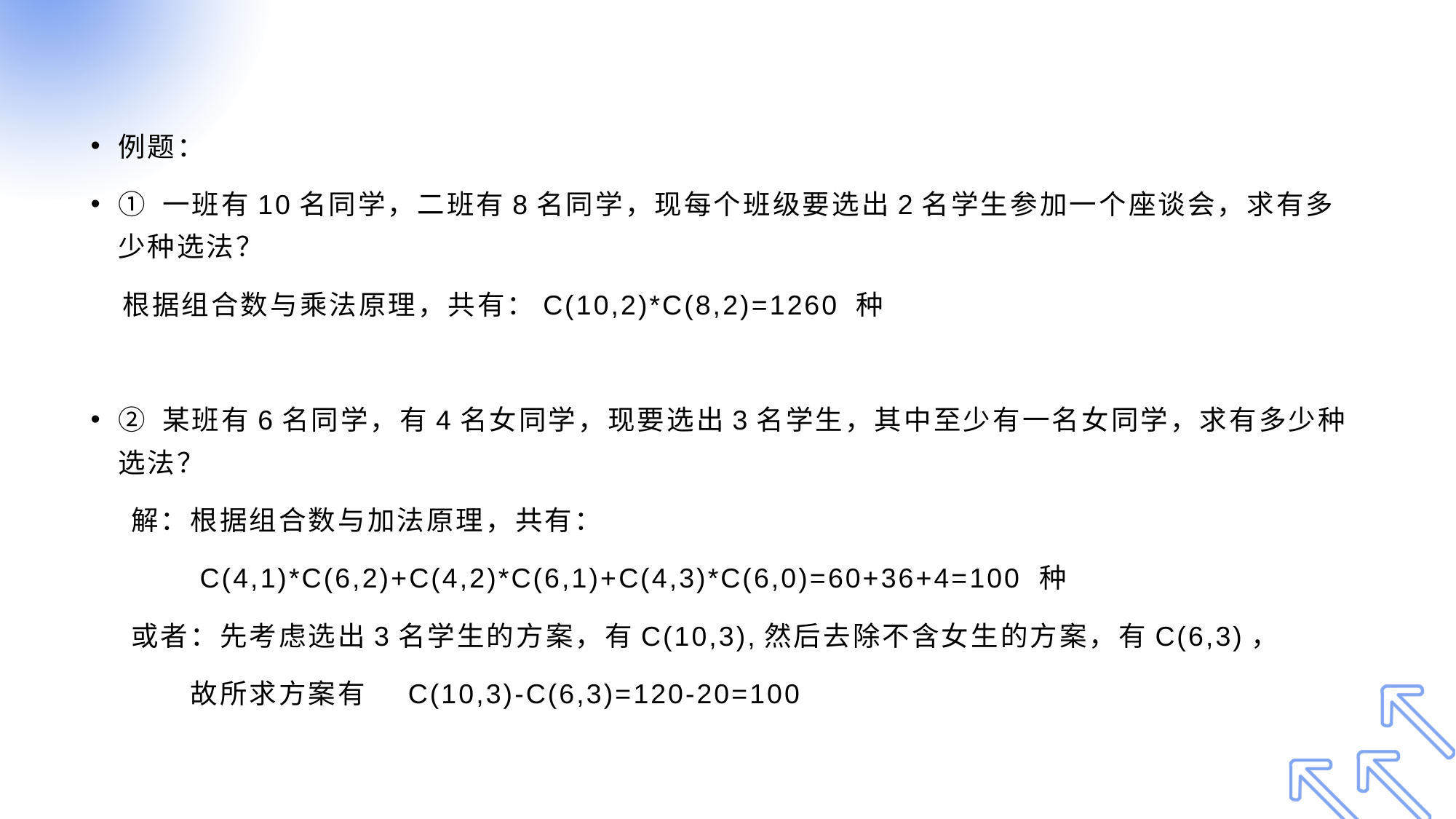

#
例题：
① 一班有10名同学，二班有8名同学，现每个班级要选出2名学生参加一个座谈会，求有多少种选法？
   根据组合数与乘法原理，共有：C(10,2)*C(8,2)=1260 种

② 某班有6名同学，有4名女同学，现要选出3名学生，其中至少有一名女同学，求有多少种选法？
    解：根据组合数与加法原理，共有：
           C(4,1)*C(6,2)+C(4,2)*C(6,1)+C(4,3)*C(6,0)=60+36+4=100 种
    或者：先考虑选出3名学生的方案，有C(10,3),然后去除不含女生的方案，有C(6,3)，
           故所求方案有    C(10,3)-C(6,3)=120-20=100